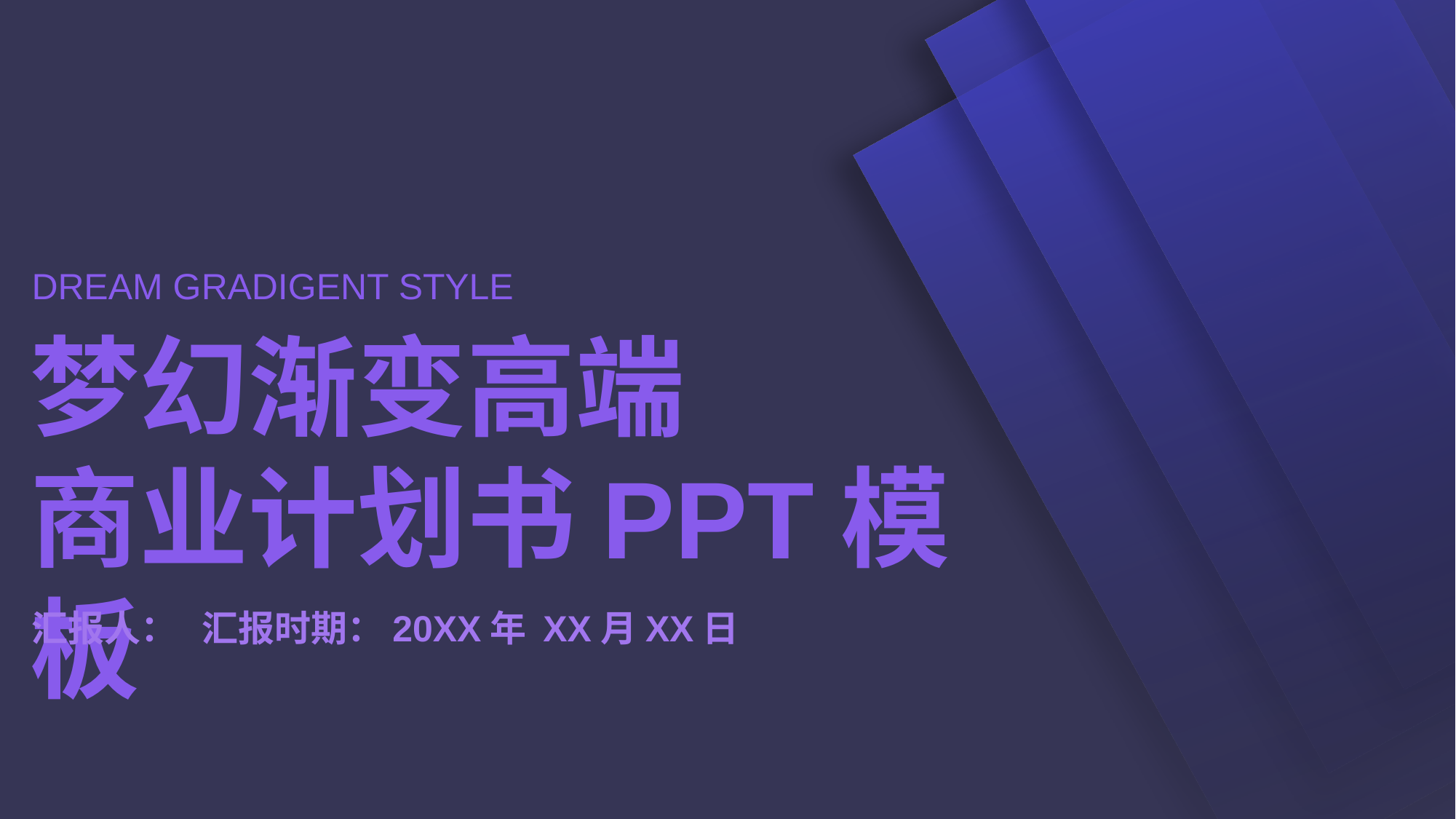

DREAM GRADIGENT STYLE
梦幻渐变高端
商业计划书PPT模板
汇报人：   汇报时期：20XX年 XX月XX日